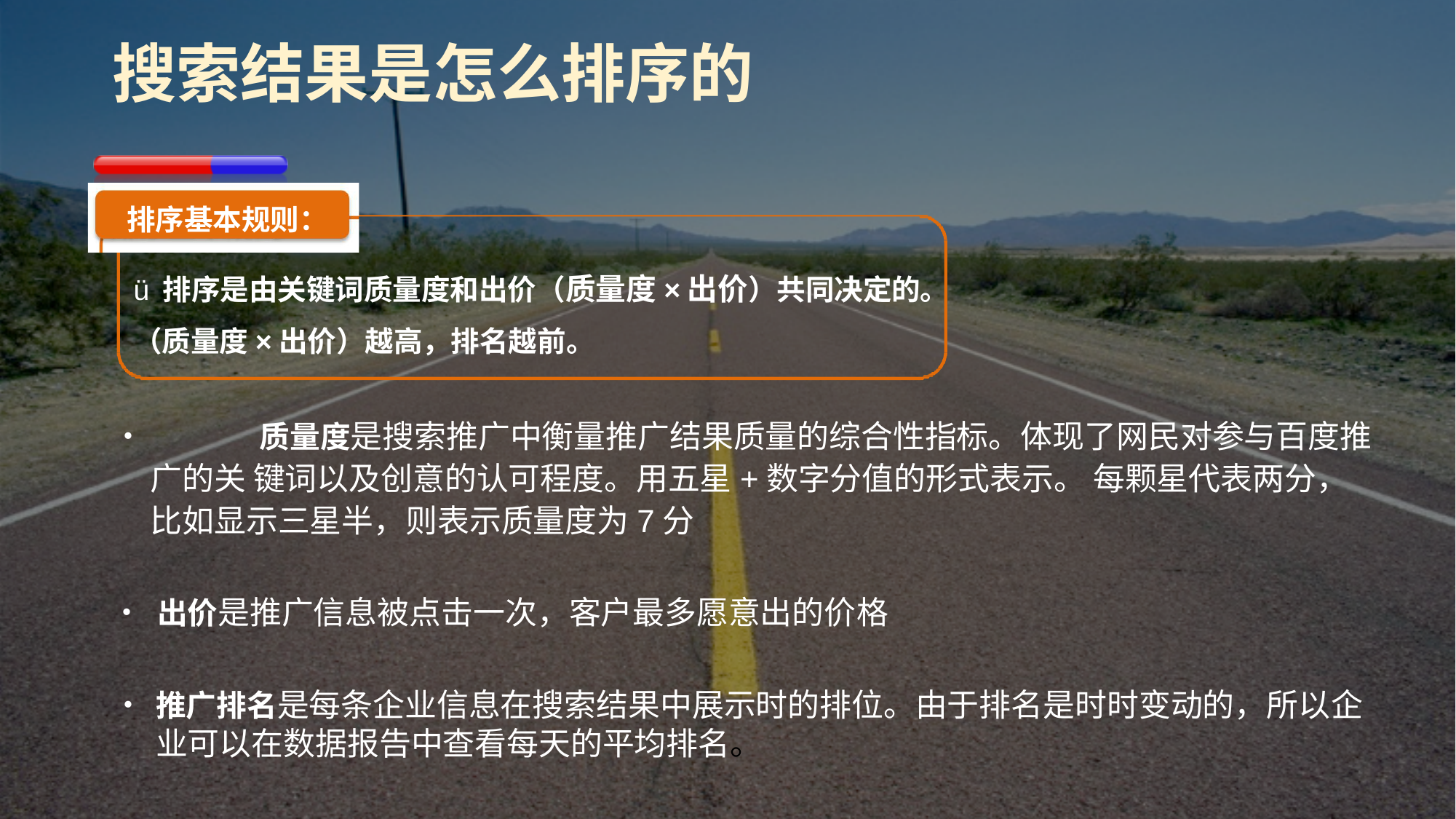

# 搜索结果是怎么排序的

排序基本规则：

ü排序是由关键词质量度和出价（质量度×出价）共同决定的。

（质量度×出价）越高，排名越前。

•		质量度是搜索推广中衡量推广结果质量的综合性指标。体现了网民对参与百度推广的关 键词以及创意的认可程度。用五星+数字分值的形式表示。 每颗星代表两分，比如显示三星半，则表示质量度为7分

•	出价是推广信息被点击一次，客户最多愿意出的价格

•	推广排名是每条企业信息在搜索结果中展示时的排位。由于排名是时时变动的，所以企 业可以在数据报告中查看每天的平均排名。